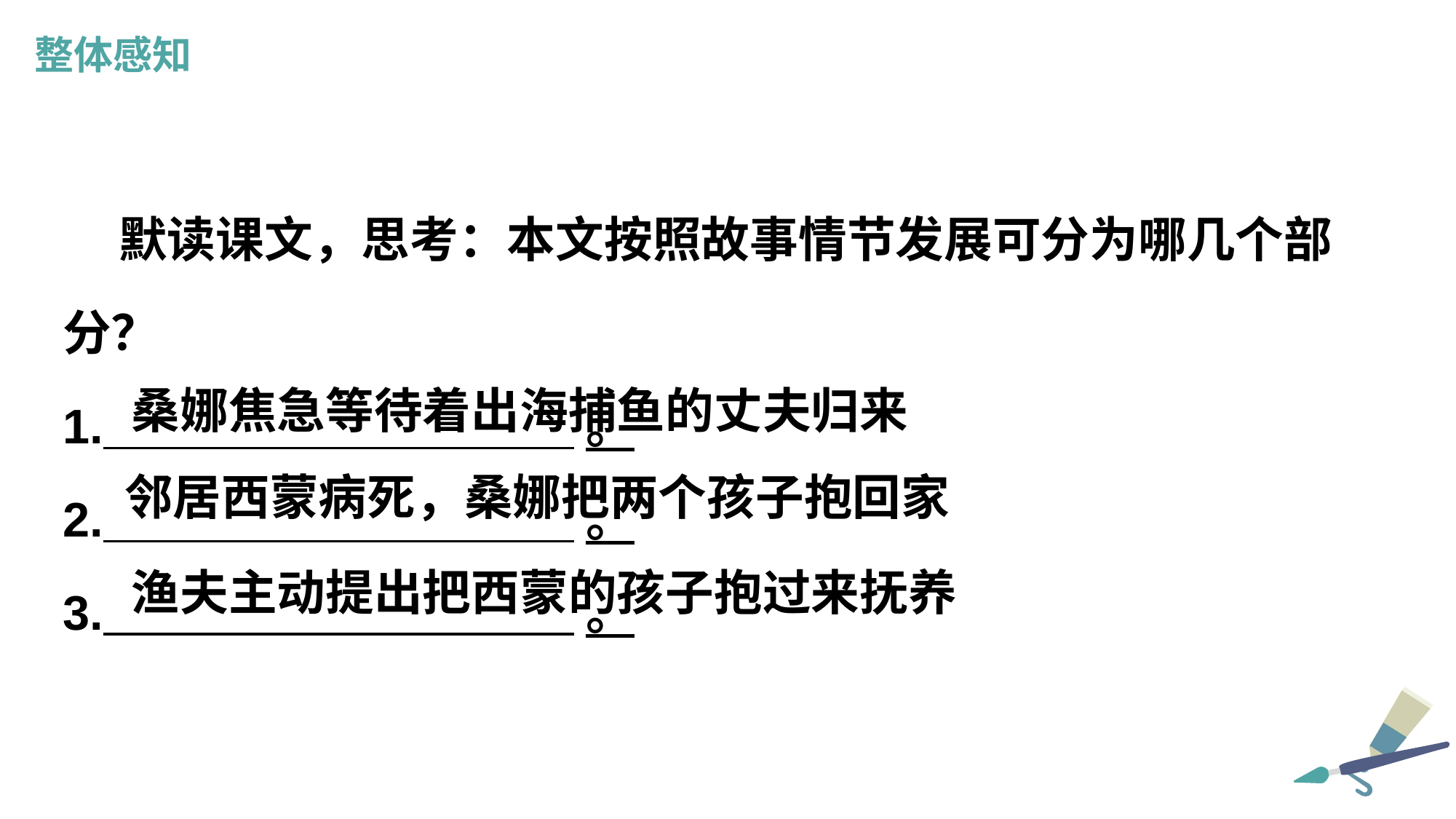

整体感知
    默读课文，思考：本文按照故事情节发展可分为哪几个部分？
1.                                   。
2.                                   。
3.                                   。
桑娜焦急等待着出海捕鱼的丈夫归来

邻居西蒙病死，桑娜把两个孩子抱回家
渔夫主动提出把西蒙的孩子抱过来抚养